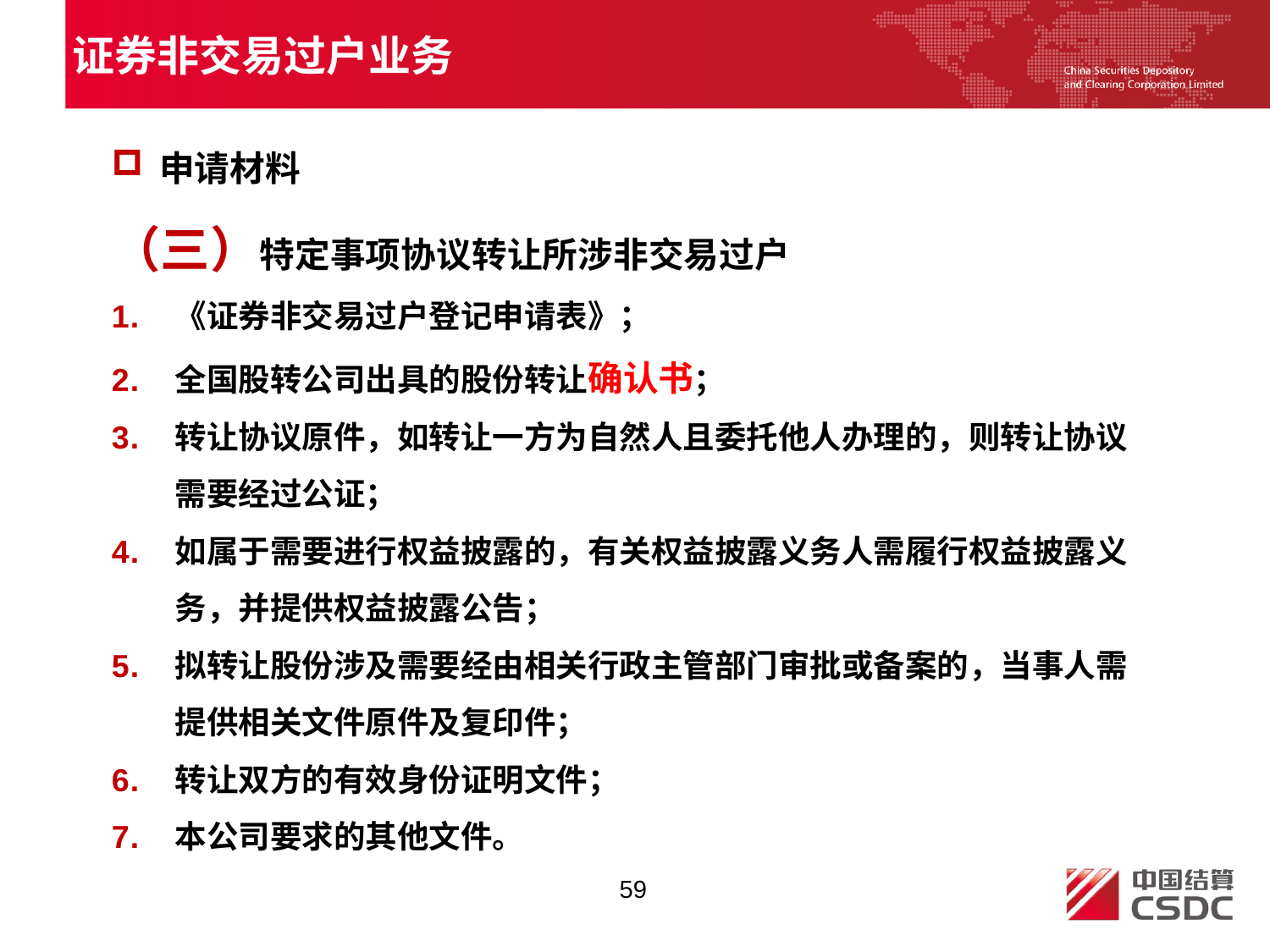

证券非交易过户业务
申请材料
（三）特定事项协议转让所涉非交易过户
《证券非交易过户登记申请表》；
全国股转公司出具的股份转让确认书；
转让协议原件，如转让一方为自然人且委托他人办理的，则转让协议需要经过公证；
如属于需要进行权益披露的，有关权益披露义务人需履行权益披露义务，并提供权益披露公告；
拟转让股份涉及需要经由相关行政主管部门审批或备案的，当事人需提供相关文件原件及复印件；
转让双方的有效身份证明文件；
本公司要求的其他文件。

59